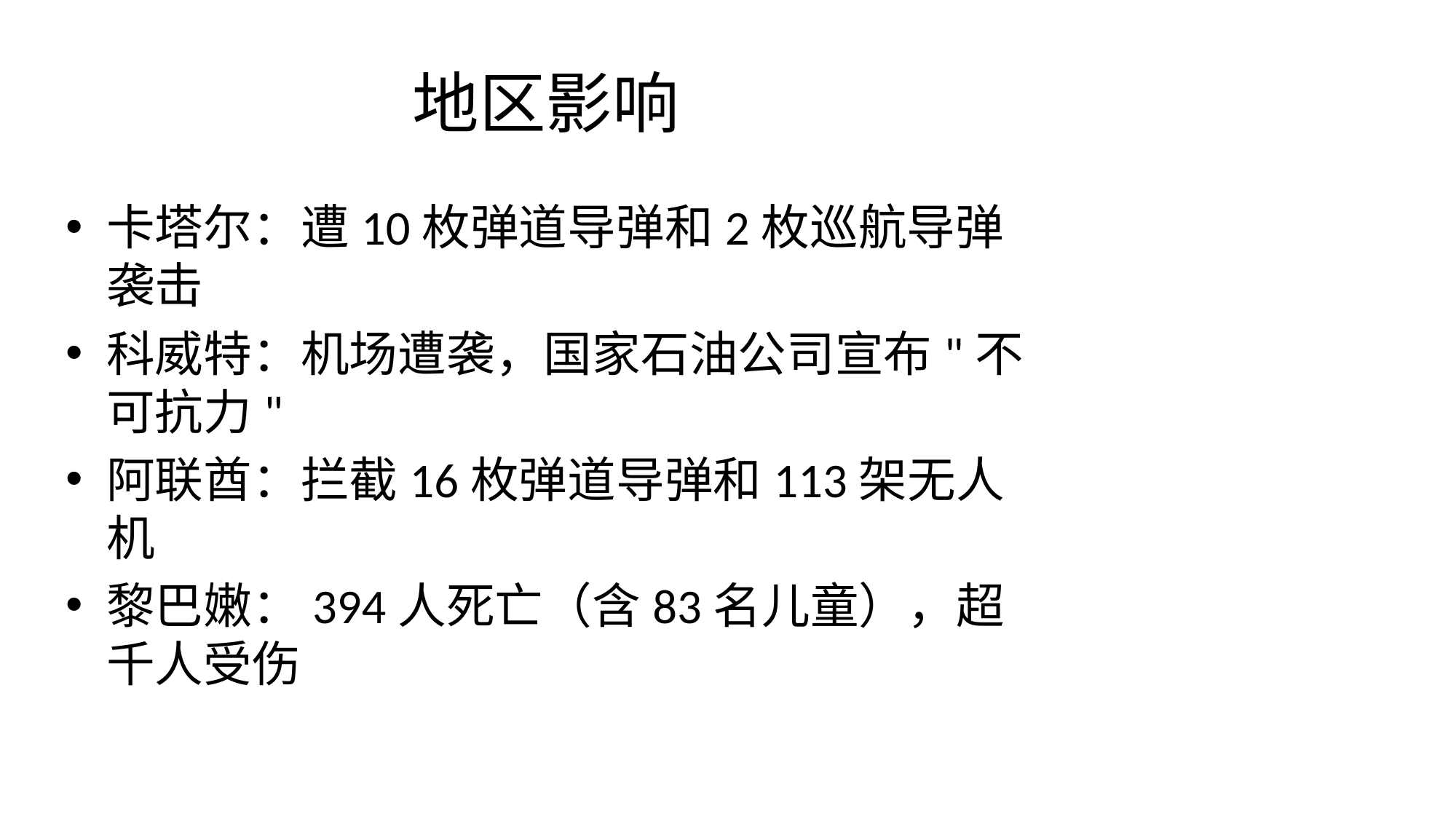

# 地区影响
卡塔尔：遭10枚弹道导弹和2枚巡航导弹袭击
科威特：机场遭袭，国家石油公司宣布"不可抗力"
阿联酋：拦截16枚弹道导弹和113架无人机
黎巴嫩：394人死亡（含83名儿童），超千人受伤